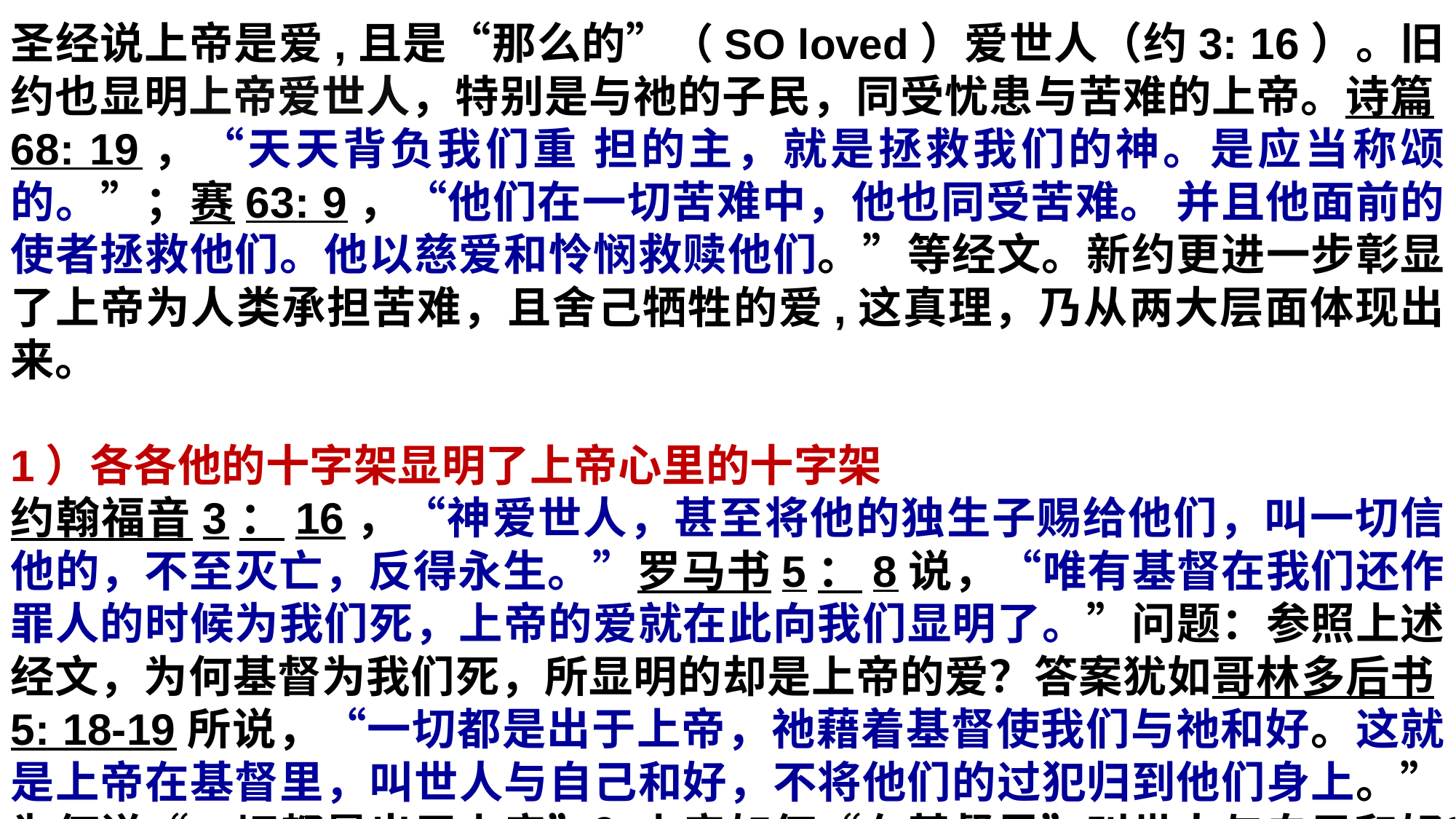

圣经说上帝是爱,且是“那么的”（SO loved）爱世人（约3: 16）。旧约也显明上帝爱世人，特别是与祂的子民，同受忧患与苦难的上帝。诗篇68: 19，“天天背负我们重 担的主，就是拯救我们的神。是应当称颂的。”；赛63: 9，“他们在一切苦难中，他也同受苦难。 并且他面前的使者拯救他们。他以慈爱和怜悯救赎他们。”等经文。新约更进一步彰显了上帝为人类承担苦难，且舍己牺牲的爱,这真理，乃从两大层面体现出来。

1）各各他的十字架显明了上帝心里的十字架
约翰福音3：16，“神爱世人，甚至将他的独生子赐给他们，叫一切信他的，不至灭亡，反得永生。”罗马书5：8说，“唯有基督在我们还作罪人的时候为我们死，上帝的爱就在此向我们显明了。”问题：参照上述经文，为何基督为我们死，所显明的却是上帝的爱？答案犹如哥林多后书5: 18-19所说，“一切都是出于上帝，祂藉着基督使我们与祂和好。这就是上帝在基督里，叫世人与自己和好，不将他们的过犯归到他们身上。”为何说“一切都是出于上帝”？上帝如何“在基督里”叫世人与自己和好？